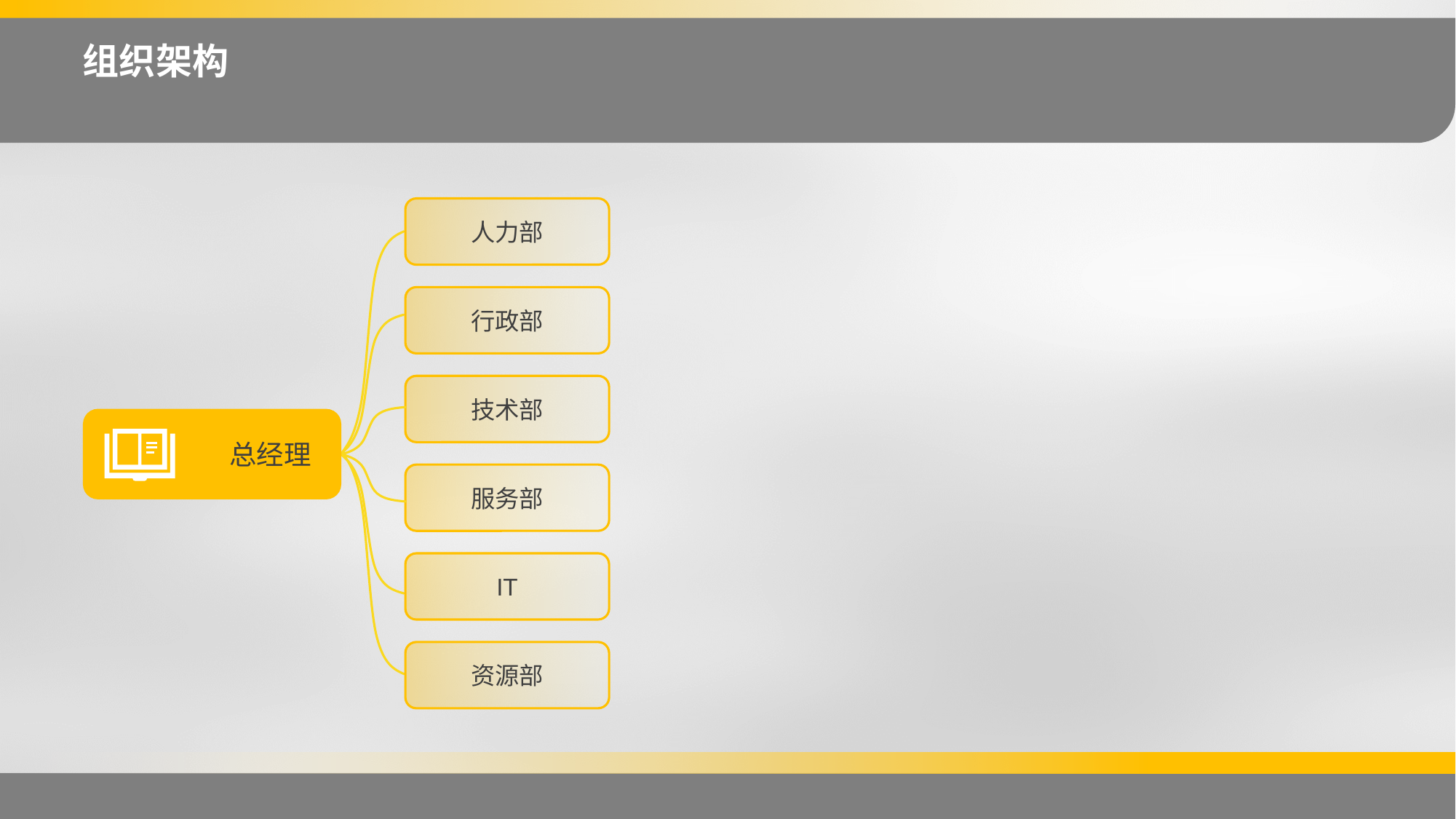

组织架构
人力部

行政部

技术部

总经理

服务部
IT
资源部